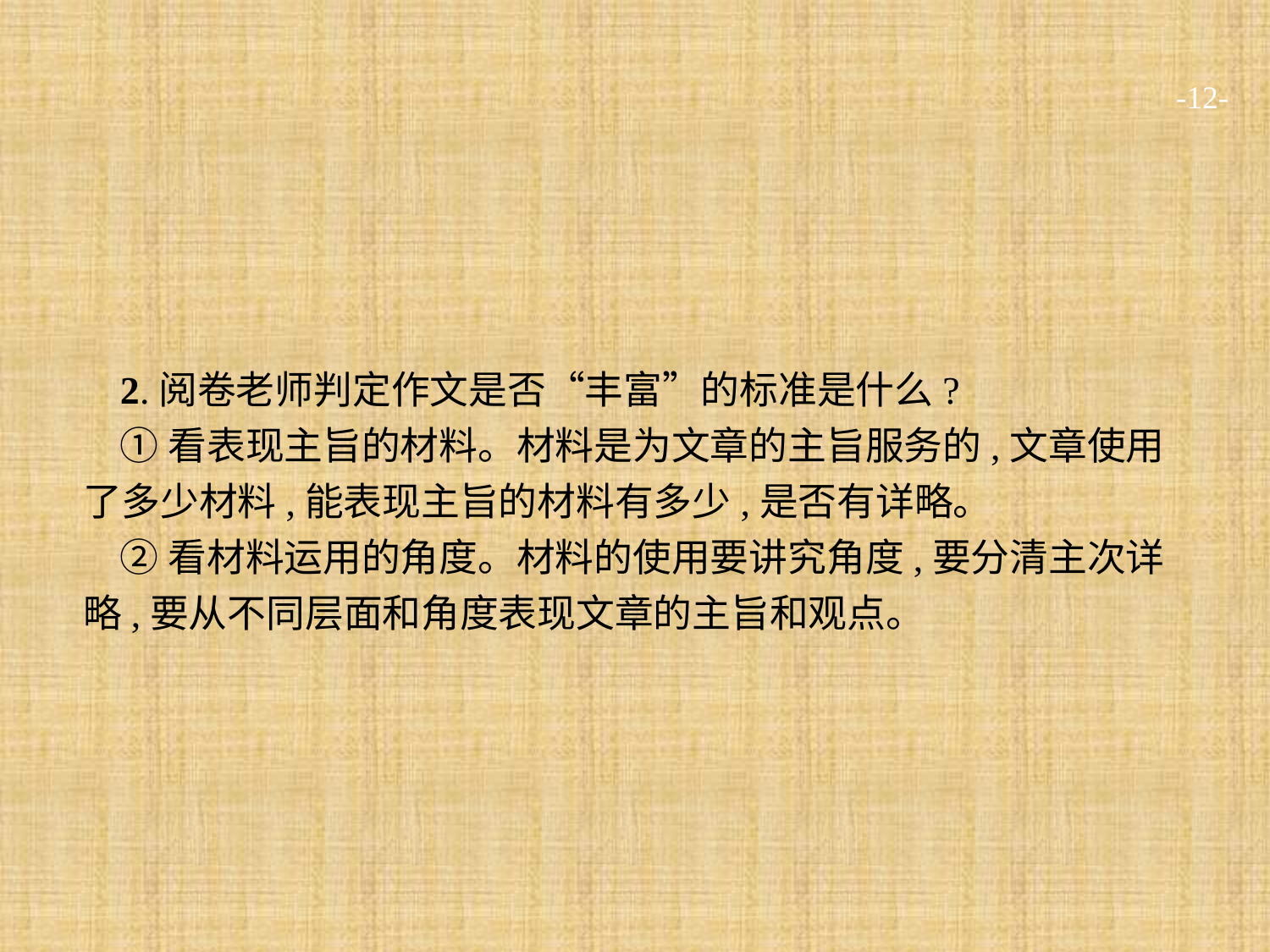

-12-
2.阅卷老师判定作文是否“丰富”的标准是什么?
①看表现主旨的材料。材料是为文章的主旨服务的,文章使用了多少材料,能表现主旨的材料有多少,是否有详略。
②看材料运用的角度。材料的使用要讲究角度,要分清主次详略,要从不同层面和角度表现文章的主旨和观点。